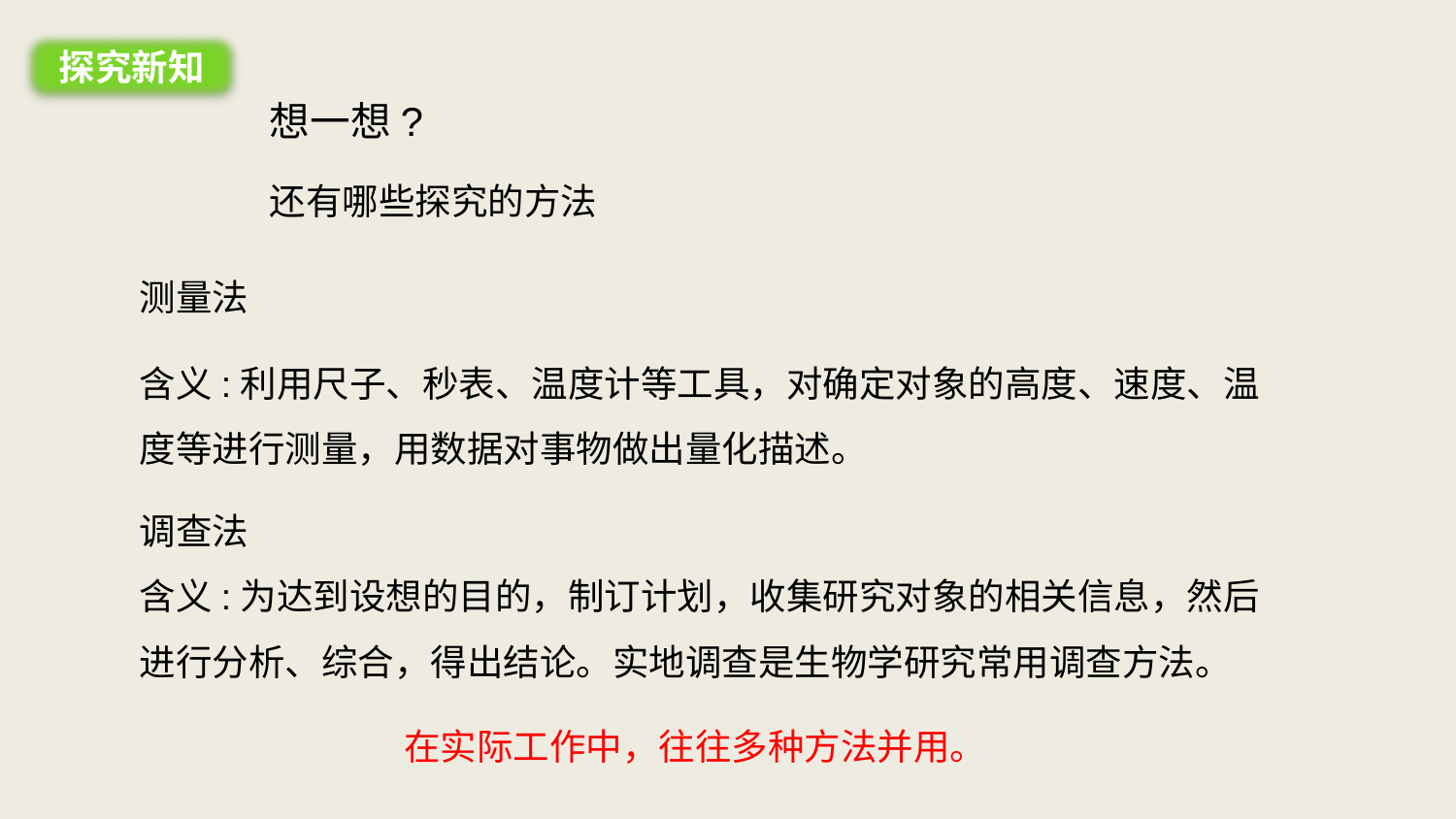

探究新知
想一想?
还有哪些探究的方法
测量法
含义:利用尺子、秒表、温度计等工具，对确定对象的高度、速度、温度等进行测量，用数据对事物做出量化描述。
调查法
含义:为达到设想的目的，制订计划，收集研究对象的相关信息，然后进行分析、综合，得出结论。实地调查是生物学研究常用调查方法。
在实际工作中，往往多种方法并用。